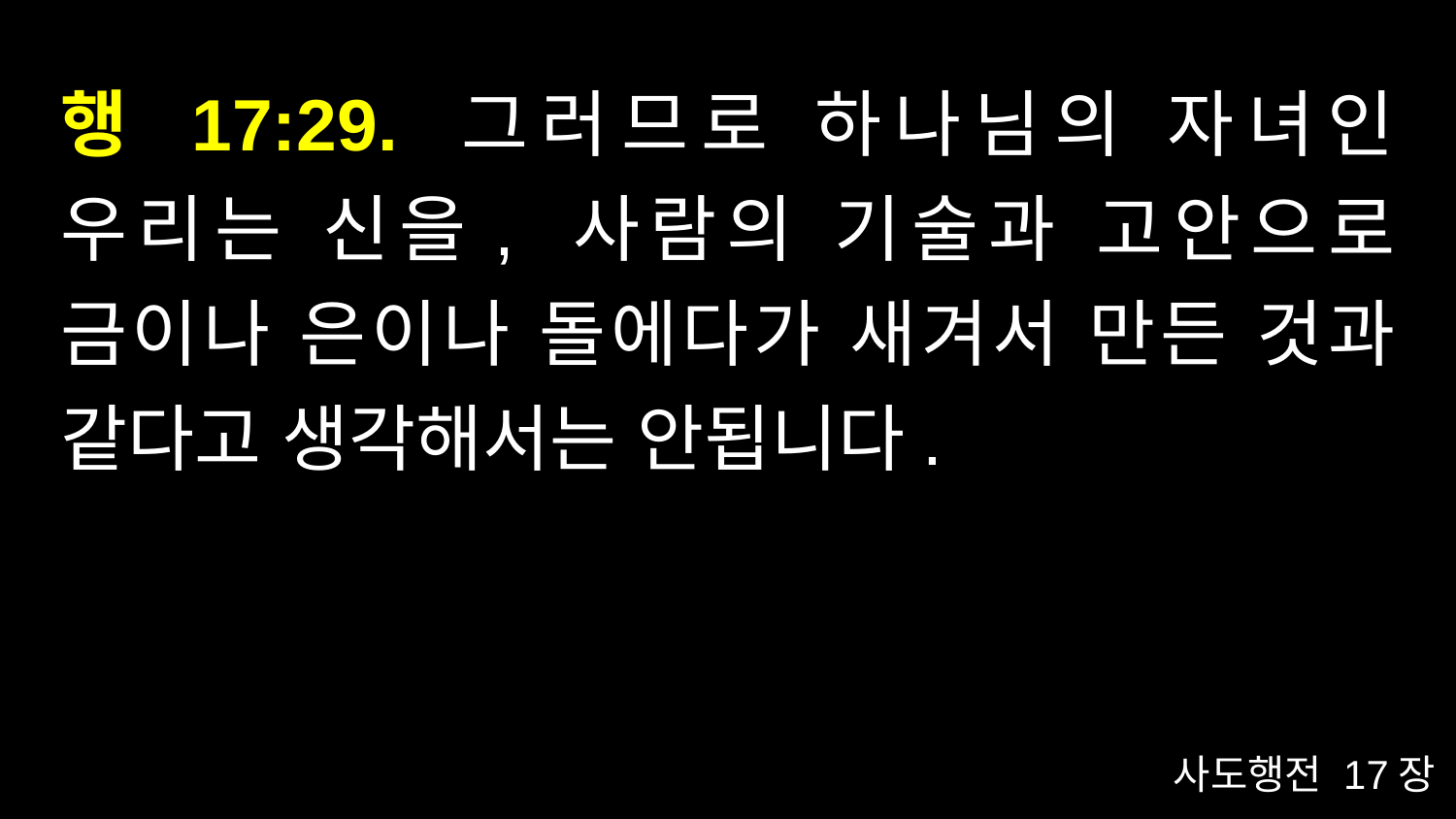

# 행 17:29. 그러므로 하나님의 자녀인 우리는 신을, 사람의 기술과 고안으로 금이나 은이나 돌에다가 새겨서 만든 것과 같다고 생각해서는 안됩니다.
사도행전 17장